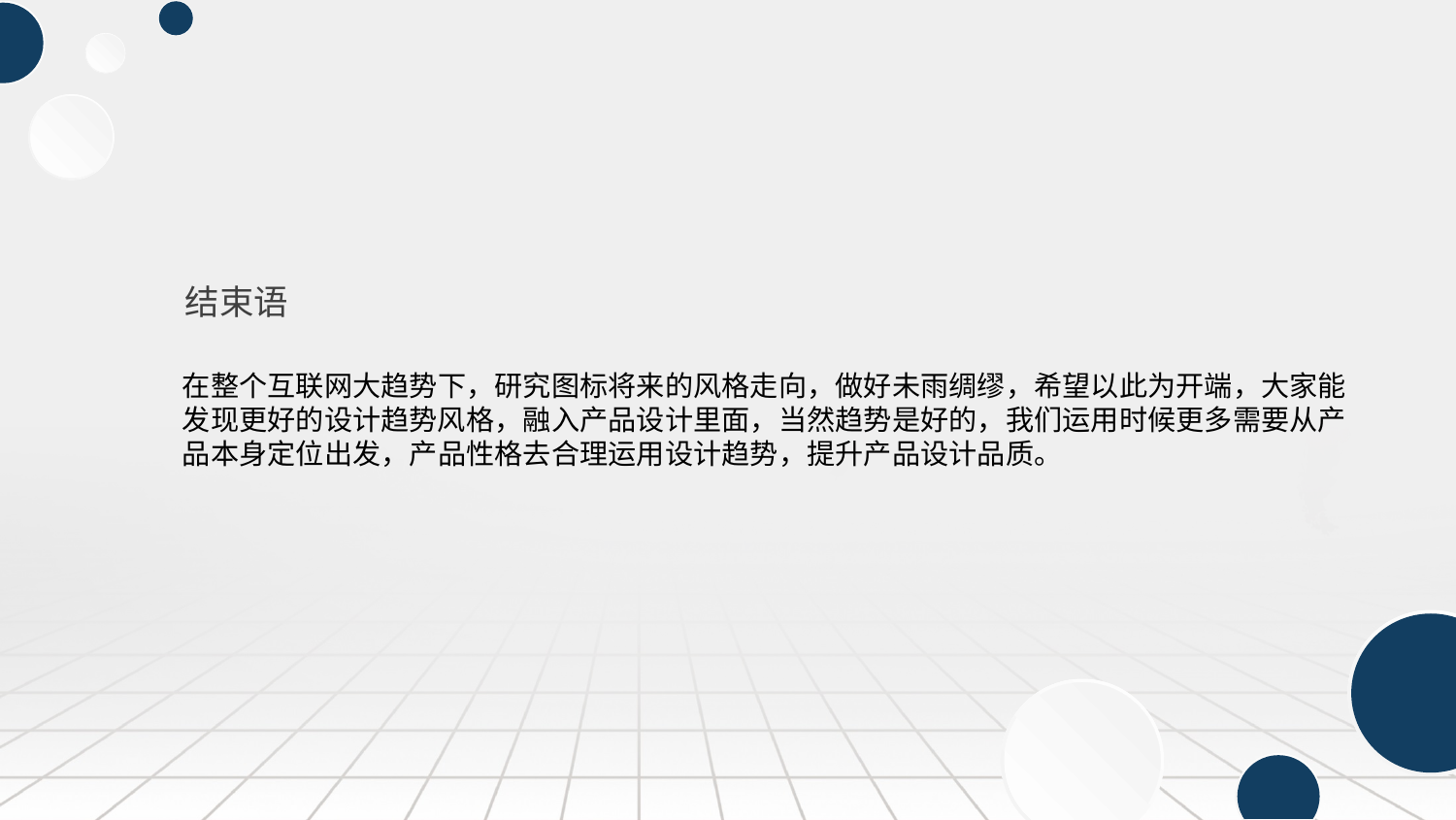

在整个互联网大趋势下，研究图标将来的风格走向，做好未雨绸缪，希望以此为开端，大家能发现更好的设计趋势风格，融入产品设计里面，当然趋势是好的，我们运用时候更多需要从产品本身定位出发，产品性格去合理运用设计趋势，提升产品设计品质。
结束语